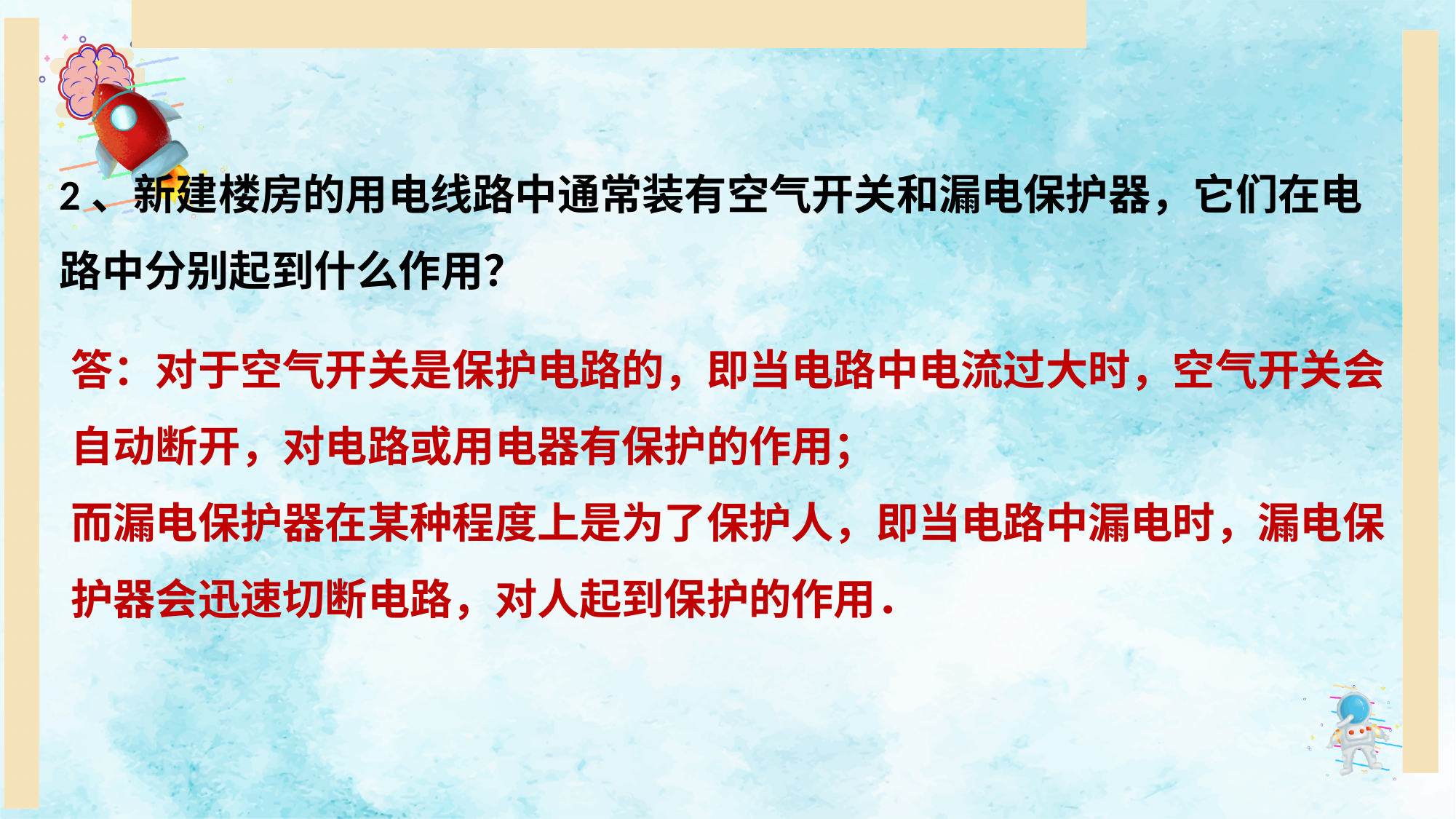

2、新建楼房的用电线路中通常装有空气开关和漏电保护器，它们在电路中分别起到什么作用？
答：对于空气开关是保护电路的，即当电路中电流过大时，空气开关会自动断开，对电路或用电器有保护的作用；
而漏电保护器在某种程度上是为了保护人，即当电路中漏电时，漏电保护器会迅速切断电路，对人起到保护的作用．